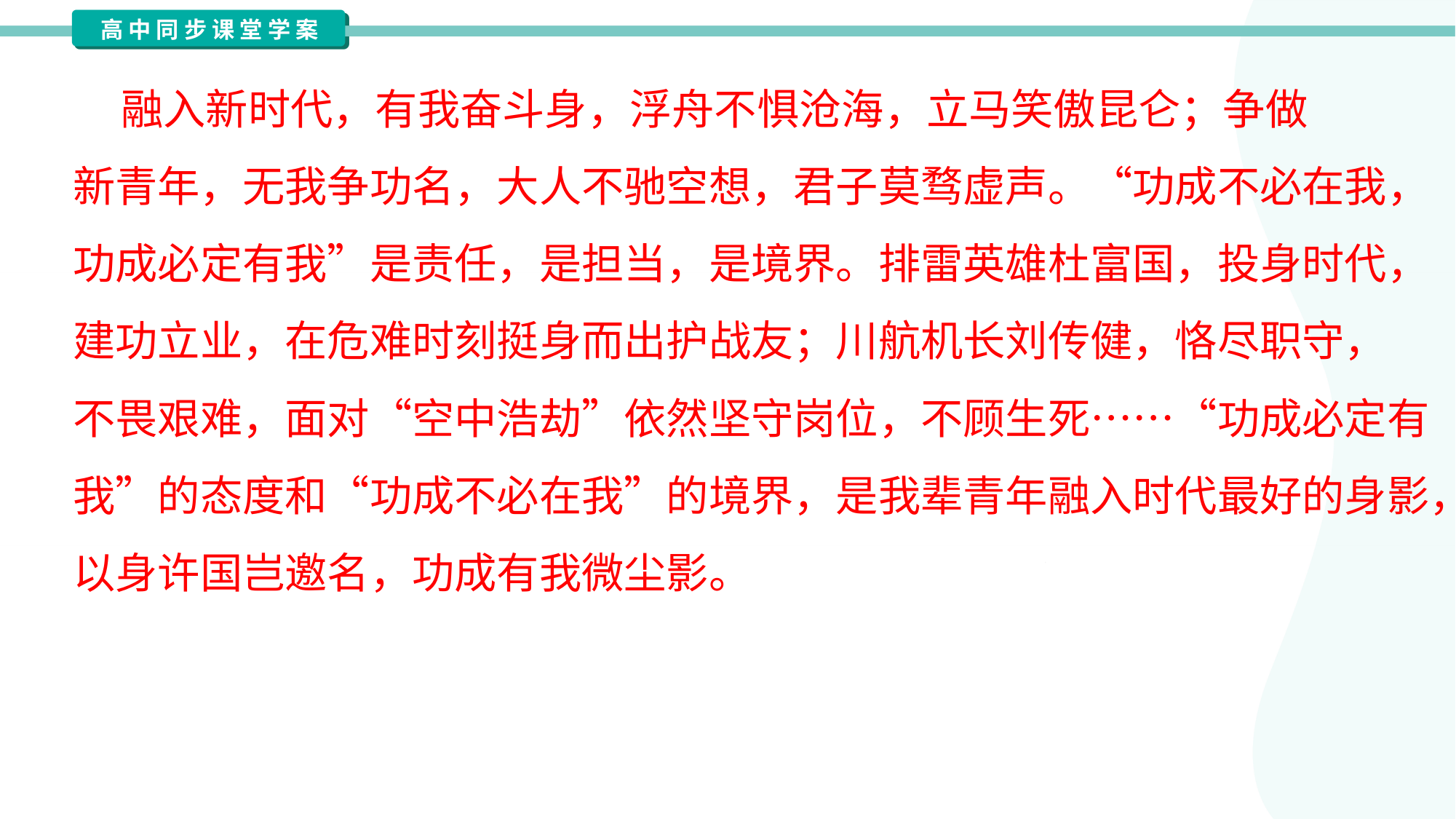

融入新时代，有我奋斗身，浮舟不惧沧海，立马笑傲昆仑；争做
新青年，无我争功名，大人不驰空想，君子莫骛虚声。“功成不必在我，
功成必定有我”是责任，是担当，是境界。排雷英雄杜富国，投身时代，
建功立业，在危难时刻挺身而出护战友；川航机长刘传健，恪尽职守，
不畏艰难，面对“空中浩劫”依然坚守岗位，不顾生死……“功成必定有
我”的态度和“功成不必在我”的境界，是我辈青年融入时代最好的身影，
以身许国岂邀名，功成有我微尘影。